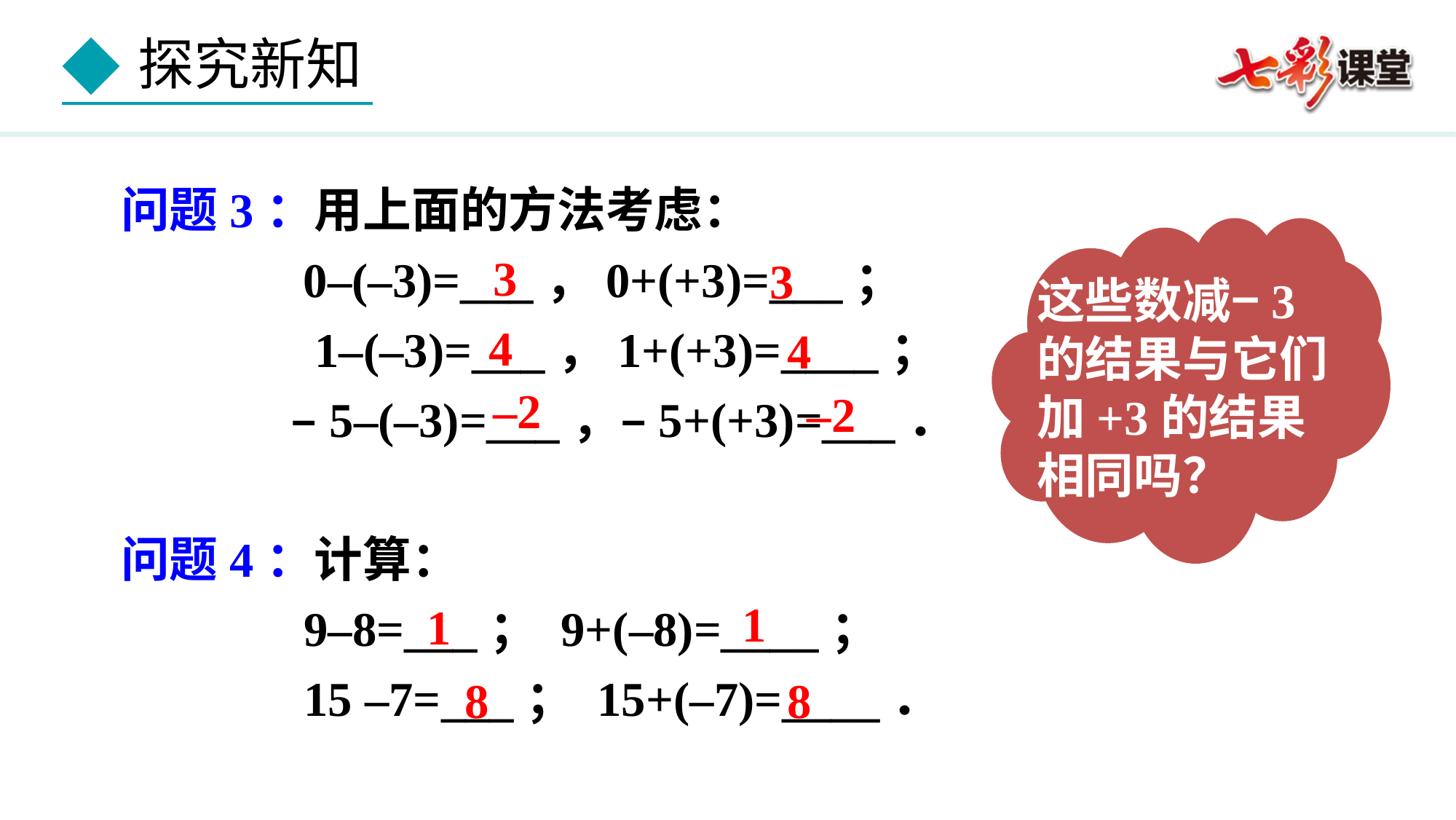

问题3：用上面的方法考虑：
　           0–(–3)=___，0+(+3)=___；
 　          1–(–3)=___，1+(+3)=____；
　           –5–(–3)=___，–5+(+3)=___．

问题4：计算：
               9–8=___； 9+(–8)=____；
               15 –7=___； 15+(–7)=____．

这些数减−3的结果与它们加+3的结果相同吗？
3
3
4
4

–2
–2
1
1
8
8